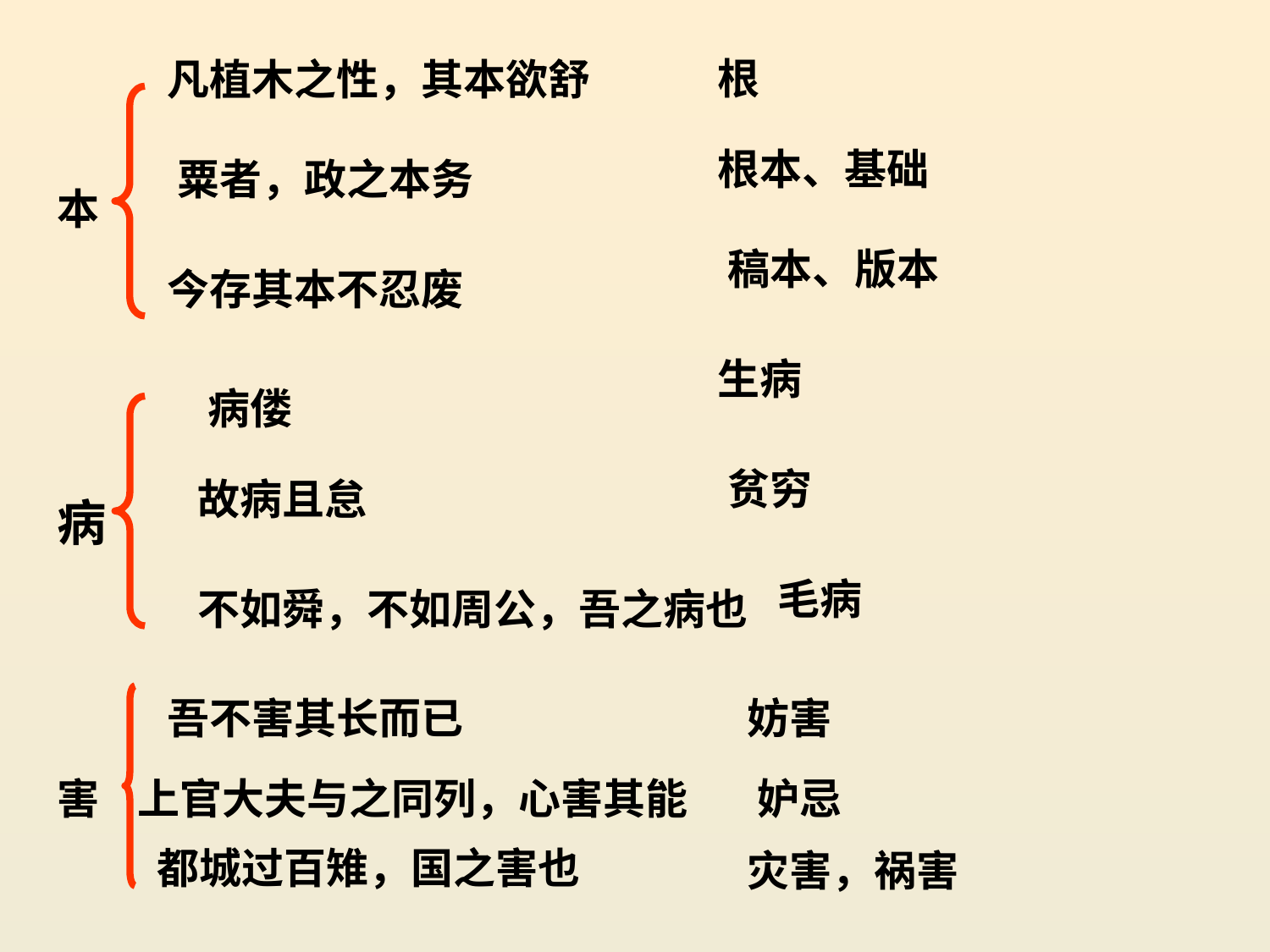

根
凡植木之性，其本欲舒

根本、基础
粟者，政之本务
本

稿本、版本
今存其本不忍废
生病
病偻

贫穷
故病且怠
病
毛病
不如舜，不如周公，吾之病也

吾不害其长而已
妨害

害
上官大夫与之同列，心害其能
妒忌

都城过百雉，国之害也
灾害，祸害